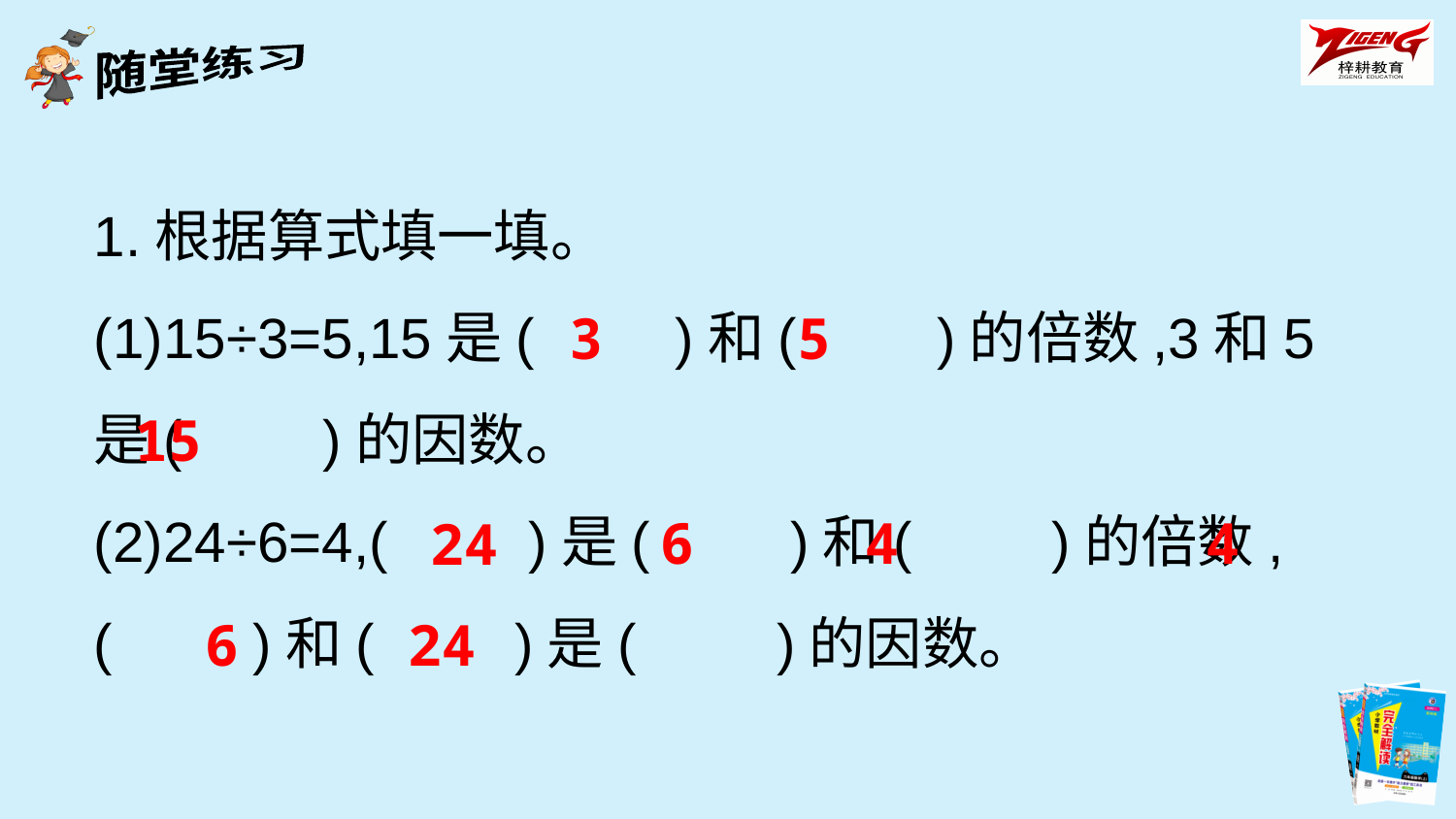

1.根据算式填一填。
(1)15÷3=5,15是(　　)和(　　)的倍数,3和5是(　　)的因数。
(2)24÷6=4,(　　)是(　　)和(　　)的倍数,(　　)和(　　)是(　　)的因数。
3
5
15
6
4
4
24
6
24